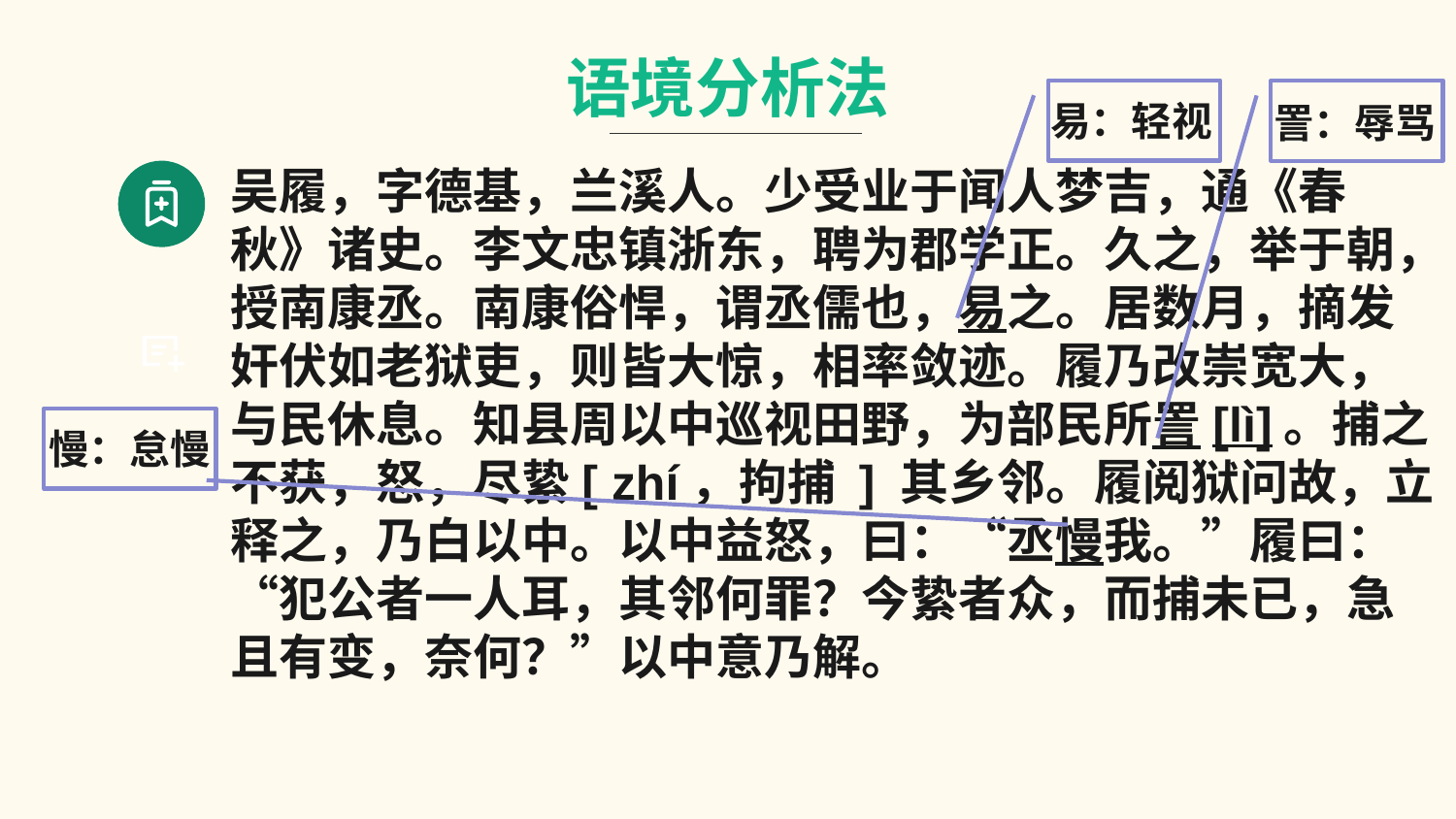

语境分析法

易：轻视

詈：辱骂
吴履，字德基，兰溪人。少受业于闻人梦吉，通《春秋》诸史。李文忠镇浙东，聘为郡学正。久之，举于朝，授南康丞。南康俗悍，谓丞儒也，易之。居数月，摘发奸伏如老狱吏，则皆大惊，相率敛迹。履乃改崇宽大，与民休息。知县周以中巡视田野，为部民所詈[lì]。捕之不获，怒，尽絷[ zhí，拘捕 ] 其乡邻。履阅狱问故，立释之，乃白以中。以中益怒，曰：“丞慢我。”履曰：“犯公者一人耳，其邻何罪？今絷者众，而捕未已，急且有变，奈何？”以中意乃解。

慢：怠慢